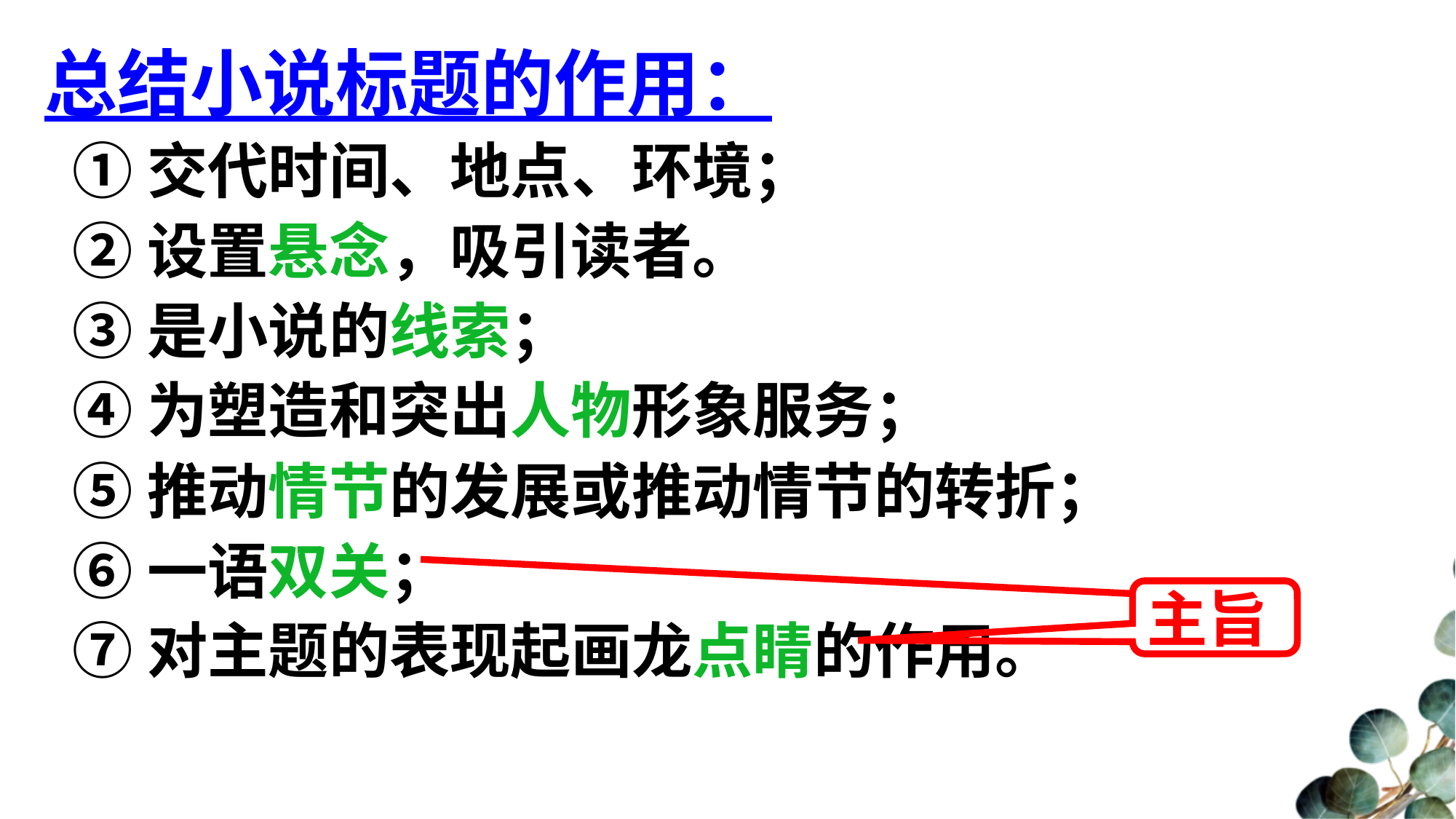

总结小说标题的作用：
  ①交代时间、地点、环境；
  ②设置悬念，吸引读者。
  ③是小说的线索；
  ④为塑造和突出人物形象服务；
  ⑤推动情节的发展或推动情节的转折；
  ⑥一语双关；
  ⑦对主题的表现起画龙点睛的作用。

主旨